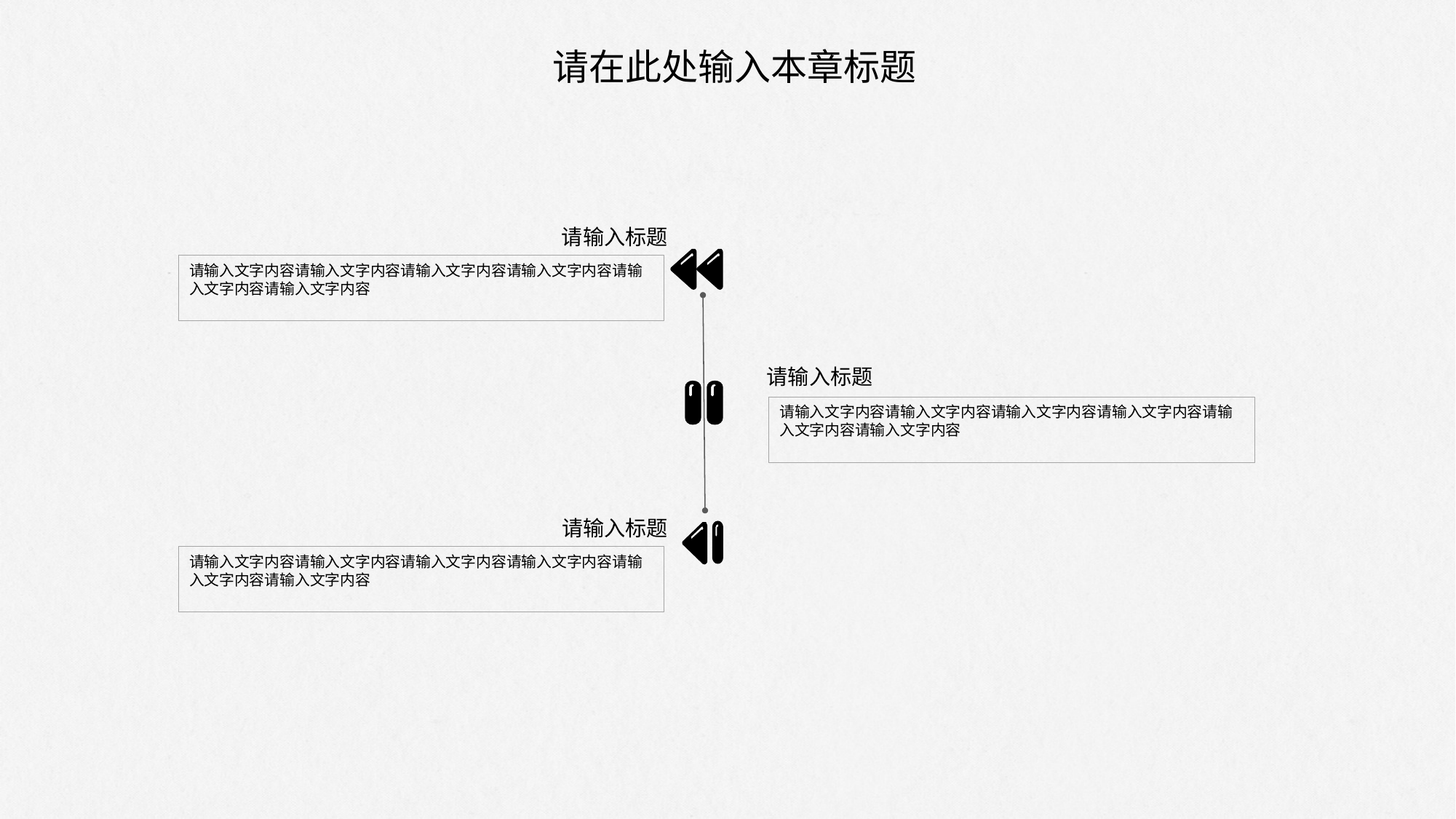

请在此处输入本章标题
请输入标题

请输入文字内容请输入文字内容请输入文字内容请输入文字内容请输入文字内容请输入文字内容

请输入标题

请输入文字内容请输入文字内容请输入文字内容请输入文字内容请输入文字内容请输入文字内容

请输入标题

请输入文字内容请输入文字内容请输入文字内容请输入文字内容请输入文字内容请输入文字内容